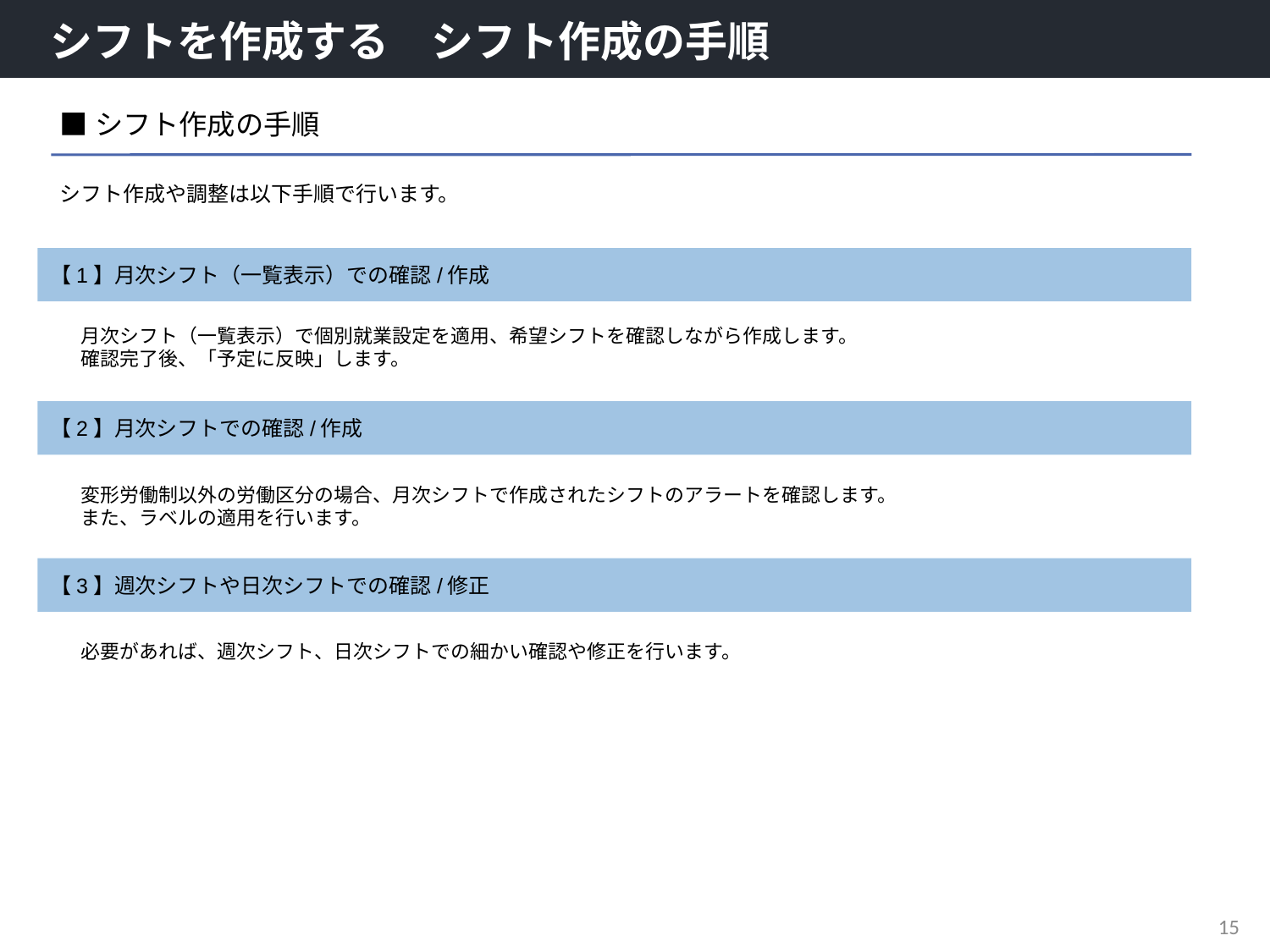

# シフトを作成する　シフト作成の手順
■シフト作成の手順
シフト作成や調整は以下手順で行います。
【1】月次シフト（一覧表示）での確認/作成
月次シフト（一覧表示）で個別就業設定を適用、希望シフトを確認しながら作成します。
確認完了後、「予定に反映」します。
【2】月次シフトでの確認/作成
変形労働制以外の労働区分の場合、月次シフトで作成されたシフトのアラートを確認します。
また、ラベルの適用を行います。
【3】週次シフトや日次シフトでの確認/修正
必要があれば、週次シフト、日次シフトでの細かい確認や修正を行います。
15